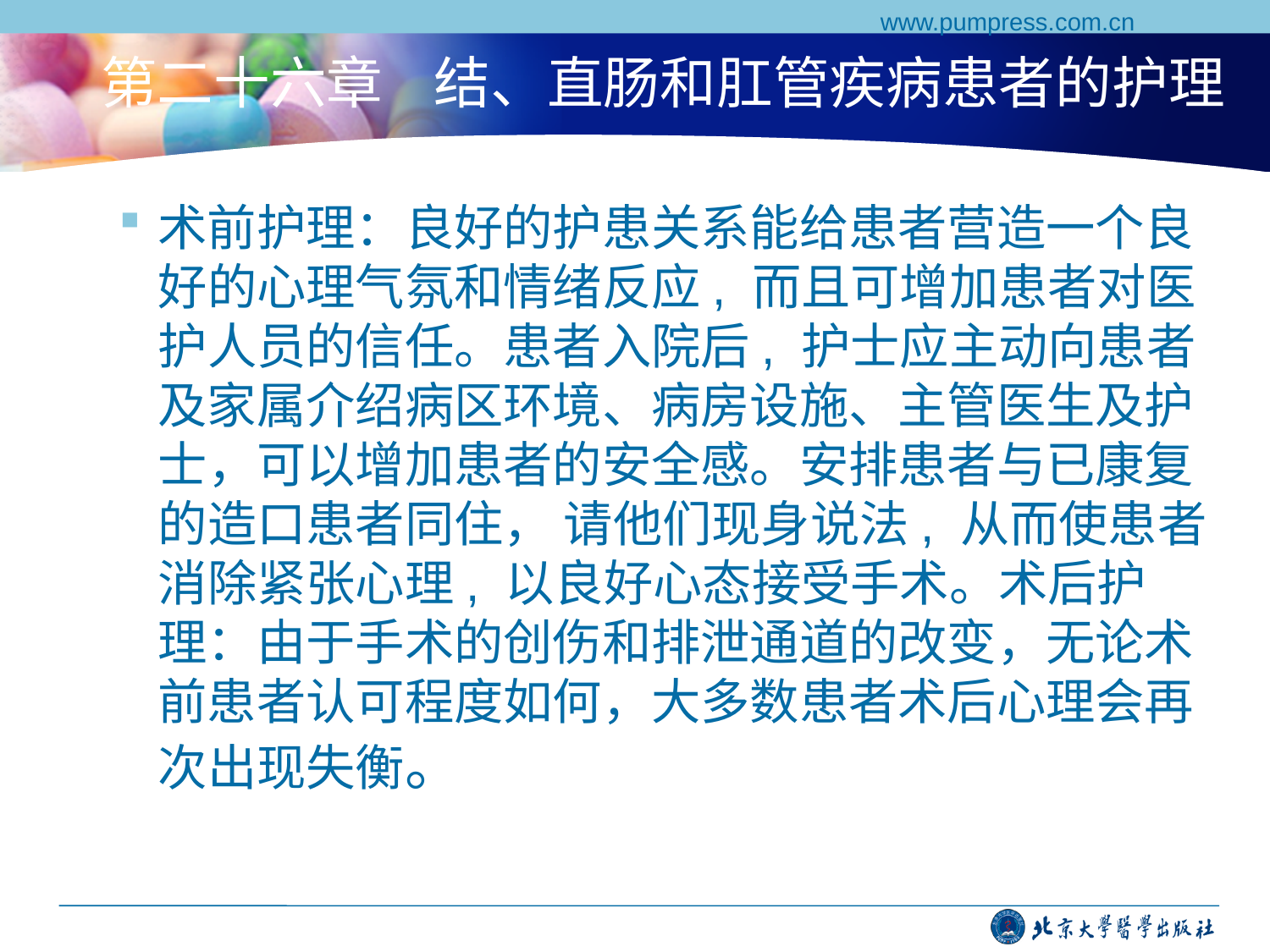

www.pumpress.com.cn
# 第二十六章    结、直肠和肛管疾病患者的护理
术前护理：良好的护患关系能给患者营造一个良好的心理气氛和情绪反应, 而且可增加患者对医护人员的信任。患者入院后, 护士应主动向患者及家属介绍病区环境、病房设施、主管医生及护士，可以增加患者的安全感。安排患者与已康复的造口患者同住， 请他们现身说法, 从而使患者消除紧张心理, 以良好心态接受手术。术后护理：由于手术的创伤和排泄通道的改变，无论术前患者认可程度如何，大多数患者术后心理会再次出现失衡。